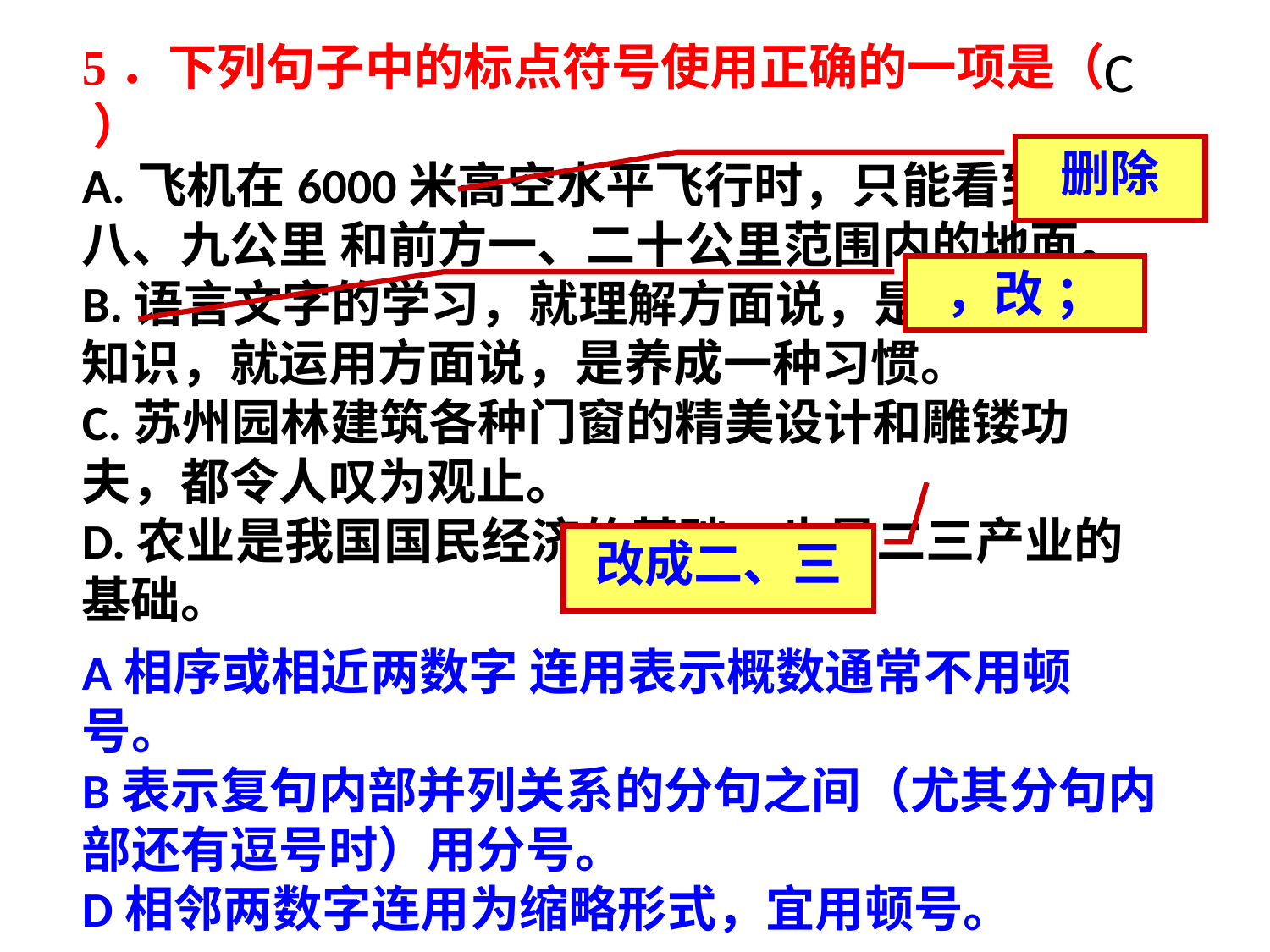

5．下列句子中的标点符号使用正确的一项是（     ）
A.飞机在6000米高空水平飞行时，只能看到两侧八、九公里 和前方一、二十公里范围内的地面。
B.语言文字的学习，就理解方面说，是得到一种知识，就运用方面说，是养成一种习惯。
C.苏州园林建筑各种门窗的精美设计和雕镂功夫，都令人叹为观止。
D.农业是我国国民经济的基础，也是二三产业的基础。
C
删除
，改 ；
改成二、三
A相序或相近两数字 连用表示概数通常不用顿号。
B表示复句内部并列关系的分句之间（尤其分句内部还有逗号时）用分号。
D相邻两数字连用为缩略形式，宜用顿号。